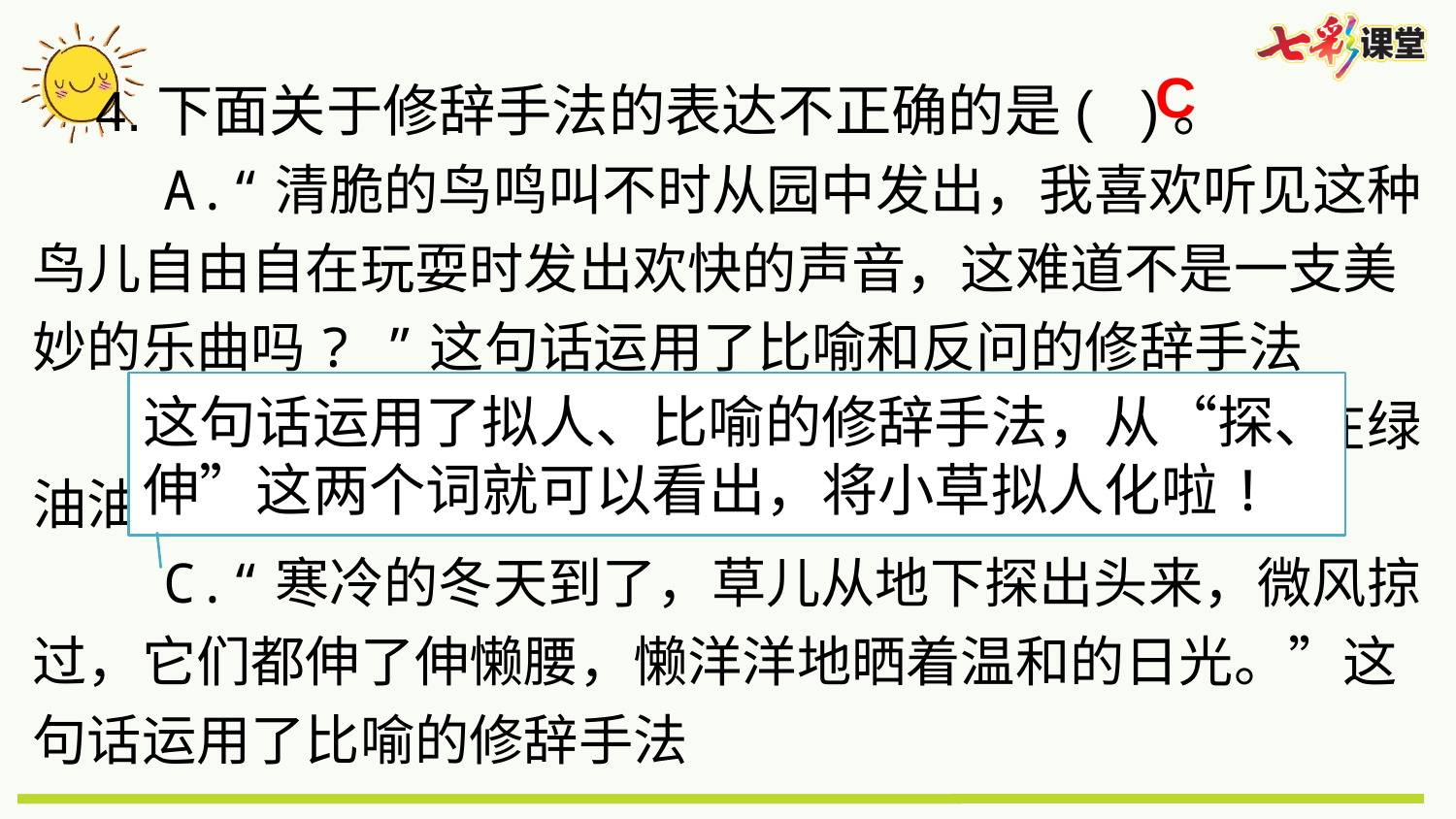

4.下面关于修辞手法的表达不正确的是(   )。
    A.“清脆的鸟鸣叫不时从园中发出，我喜欢听见这种鸟儿自由自在玩耍时发出欢快的声音，这难道不是一支美妙的乐曲吗? ”这句话运用了比喻和反问的修辞手法
    B.“小花们都是胆小的小姑娘，娇嫩的身体正躲在绿油油的小草下面。”这句话运用的是比喻和拟人的手法
    C.“寒冷的冬天到了，草儿从地下探出头来，微风掠过，它们都伸了伸懒腰，懒洋洋地晒着温和的日光。”这句话运用了比喻的修辞手法
C
这句话运用了拟人、比喻的修辞手法，从“探、伸”这两个词就可以看出，将小草拟人化啦!